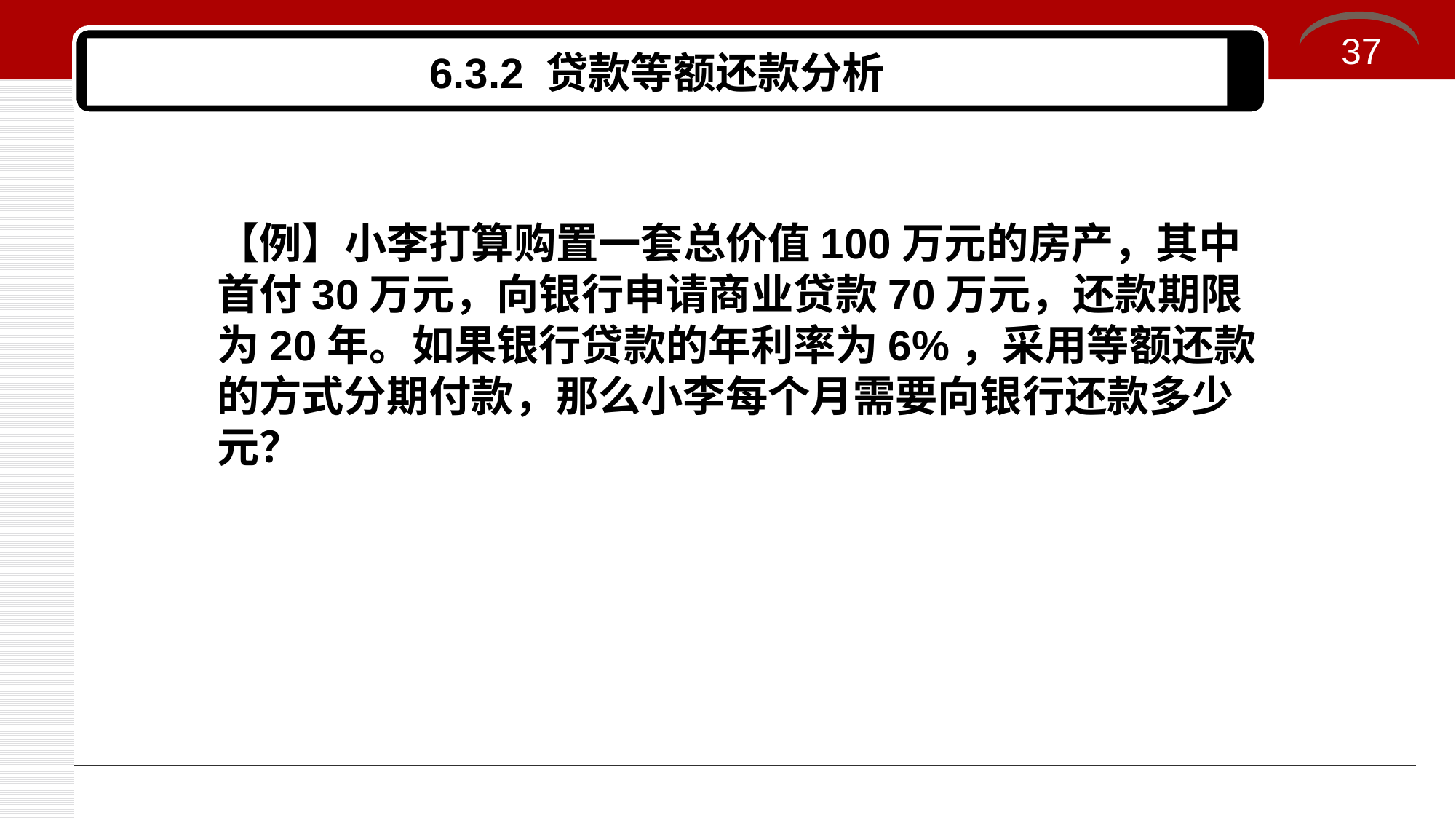

37
# 6.3.2 贷款等额还款分析
【例】小李打算购置一套总价值100万元的房产，其中首付30万元，向银行申请商业贷款70万元，还款期限为20年。如果银行贷款的年利率为6%，采用等额还款的方式分期付款，那么小李每个月需要向银行还款多少元？